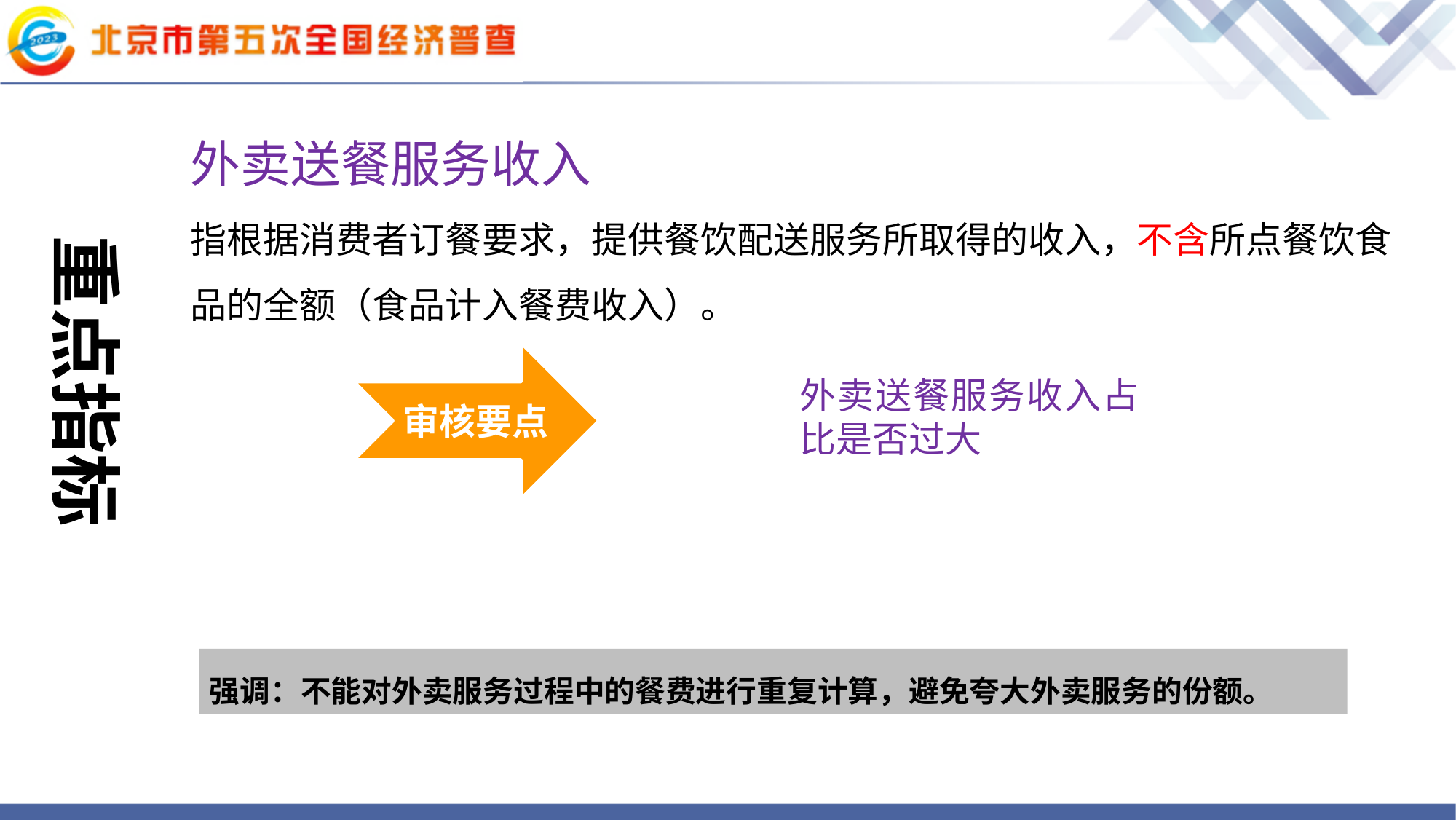

外卖送餐服务收入
指根据消费者订餐要求，提供餐饮配送服务所取得的收入，不含所点餐饮食品的全额（食品计入餐费收入）。
重点指标
审核要点
外卖送餐服务收入占比是否过大
强调：不能对外卖服务过程中的餐费进行重复计算，避免夸大外卖服务的份额。